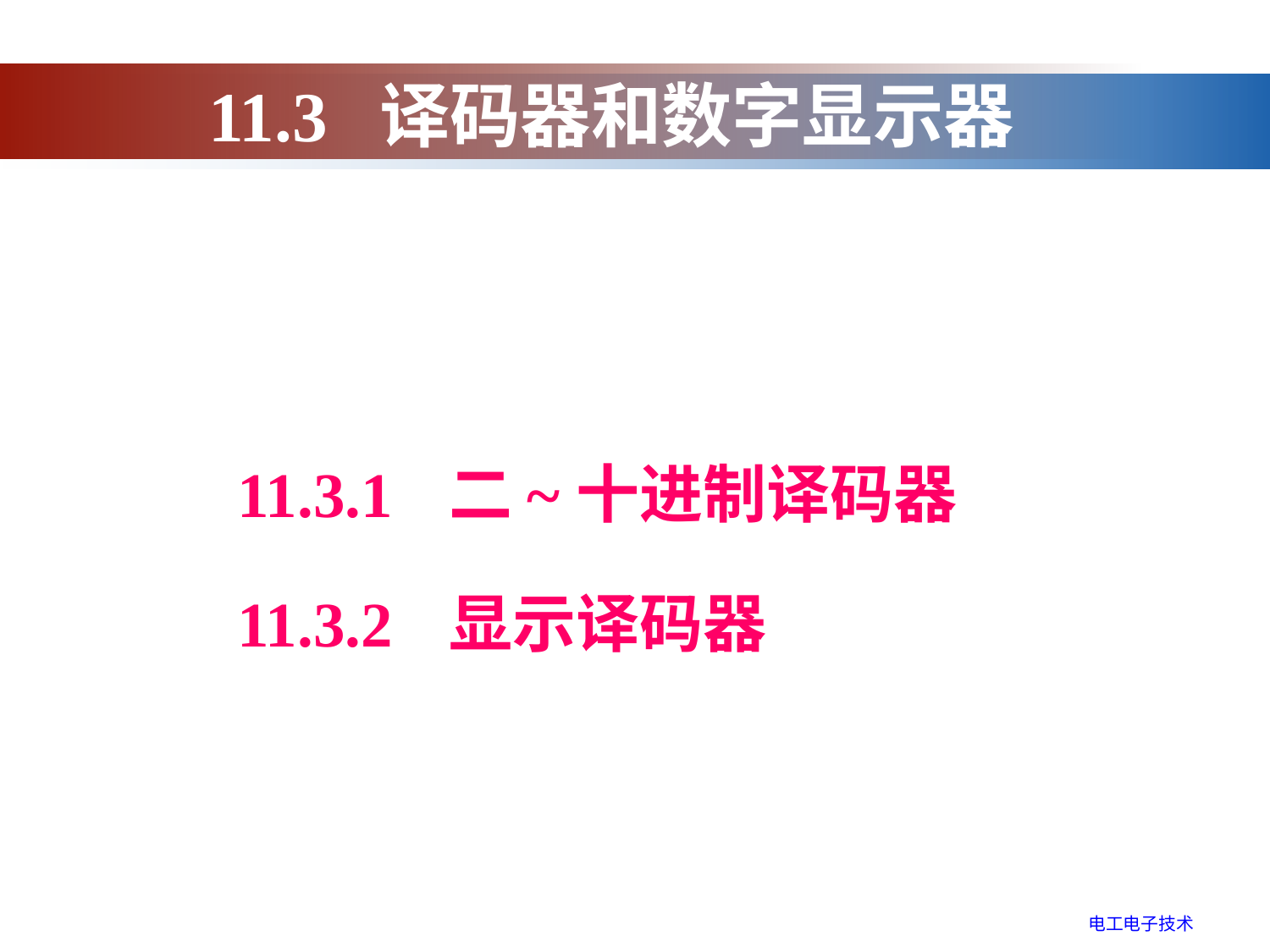

11.3  译码器和数字显示器
11.3.1   二~十进制译码器
11.3.2   显示译码器
电工电子技术